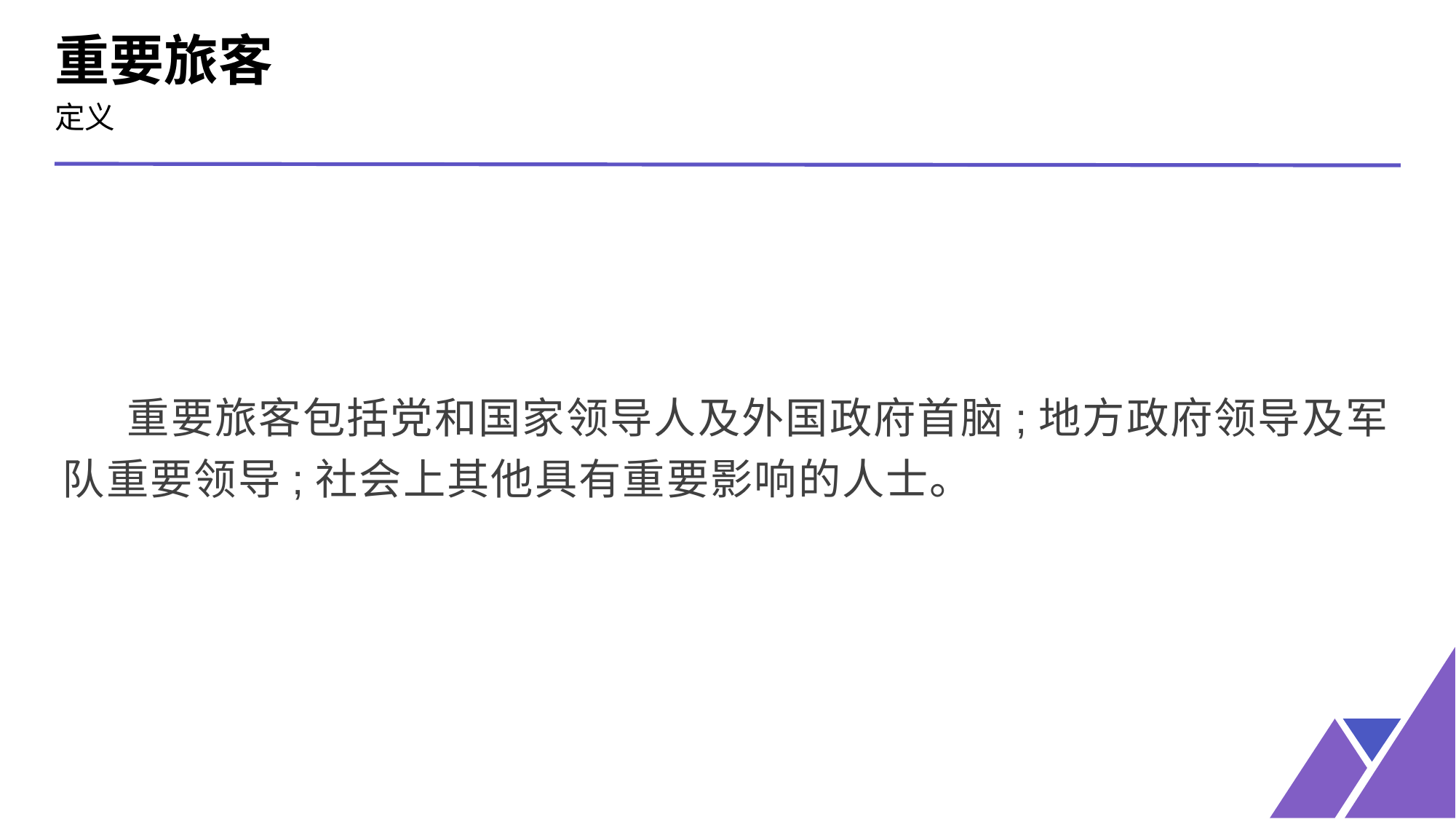

重要旅客
定义
     重要旅客包括党和国家领导人及外国政府首脑;地方政府领导及军队重要领导;社会上其他具有重要影响的人士。